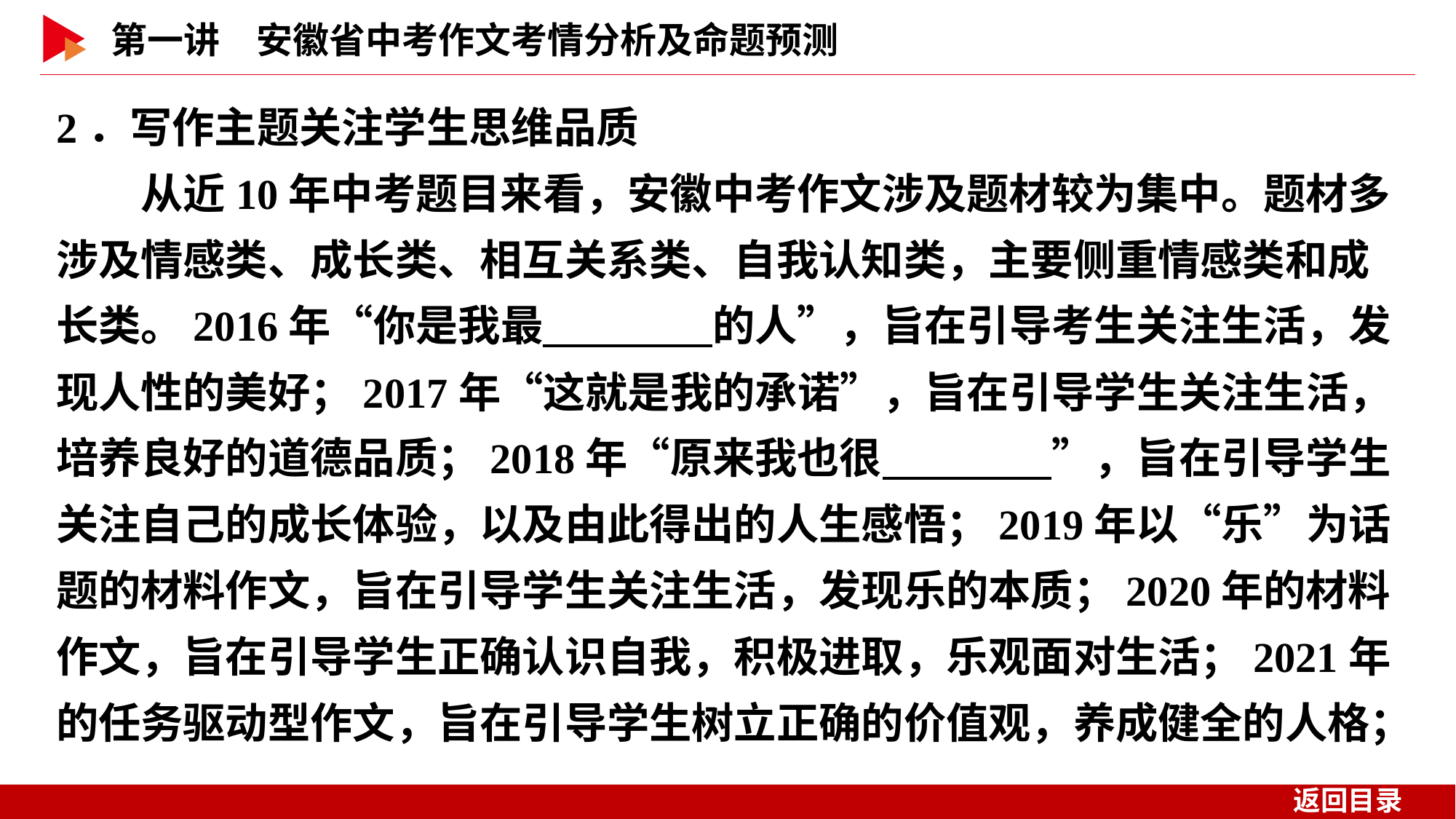

2．写作主题关注学生思维品质
　　从近10年中考题目来看，安徽中考作文涉及题材较为集中。题材多涉及情感类、成长类、相互关系类、自我认知类，主要侧重情感类和成长类。2016年“你是我最　　　　的人”，旨在引导考生关注生活，发现人性的美好；2017年“这就是我的承诺”，旨在引导学生关注生活，培养良好的道德品质；2018年“原来我也很　　　　”，旨在引导学生关注自己的成长体验，以及由此得出的人生感悟；2019年以“乐”为话题的材料作文，旨在引导学生关注生活，发现乐的本质；2020年的材料作文，旨在引导学生正确认识自我，积极进取，乐观面对生活；2021年的任务驱动型作文，旨在引导学生树立正确的价值观，养成健全的人格；